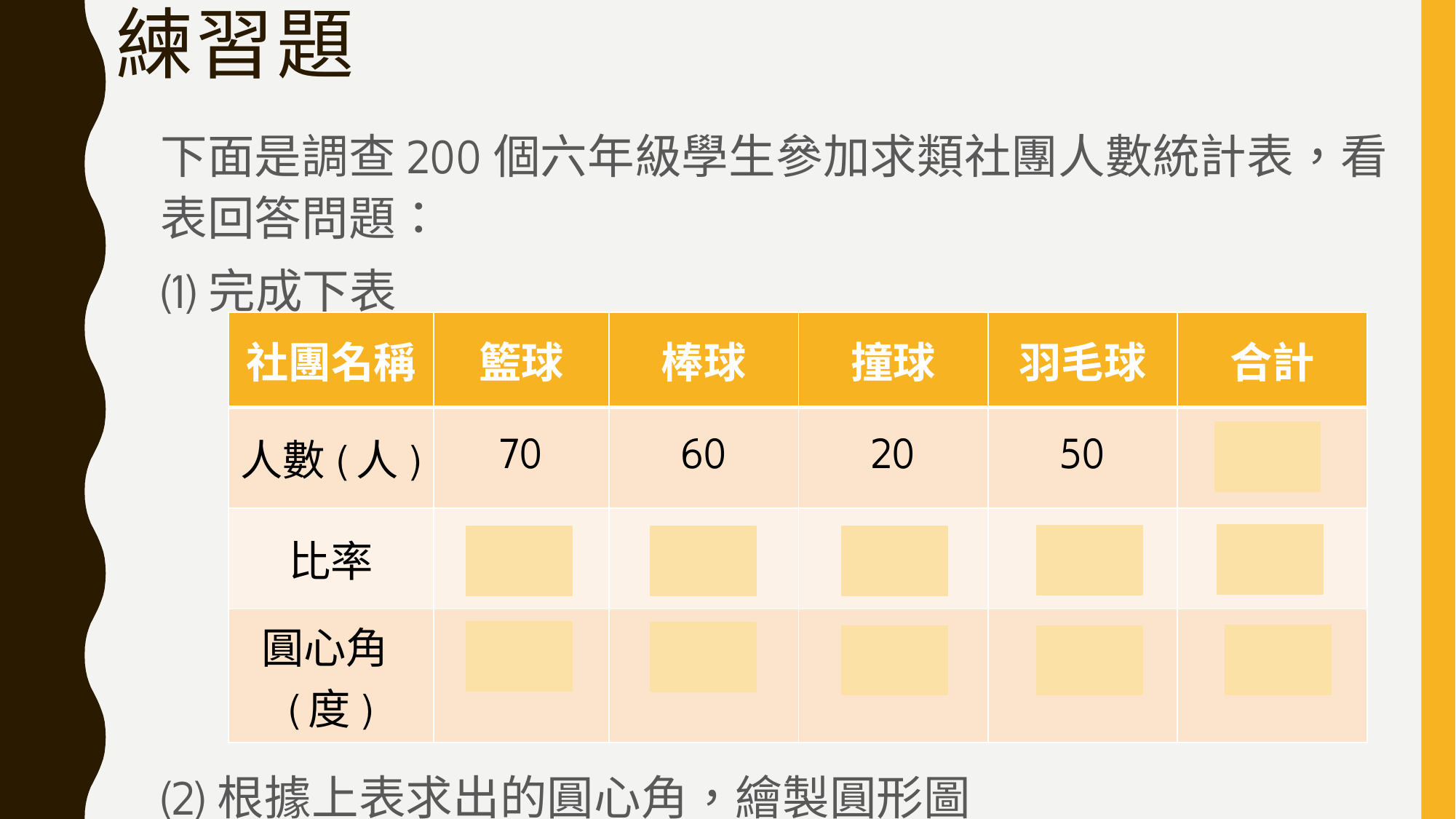

# 練習題
下面是調查200個六年級學生參加求類社團人數統計表，看表回答問題：
(1)完成下表

(2)根據上表求出的圓心角，繪製圓形圖

| 社團名稱 | 籃球 | 棒球 | 撞球 | 羽毛球 | 合計 |
| --- | --- | --- | --- | --- | --- |
| 人數(人) | 70 | 60 | 20 | 50 | 200 |
| 比率 | 7/20 | 3/10 | 1/10 | 1/4 | 1 |
| 圓心角(度) | 126 | 108 | 36 | 90 | 360 |